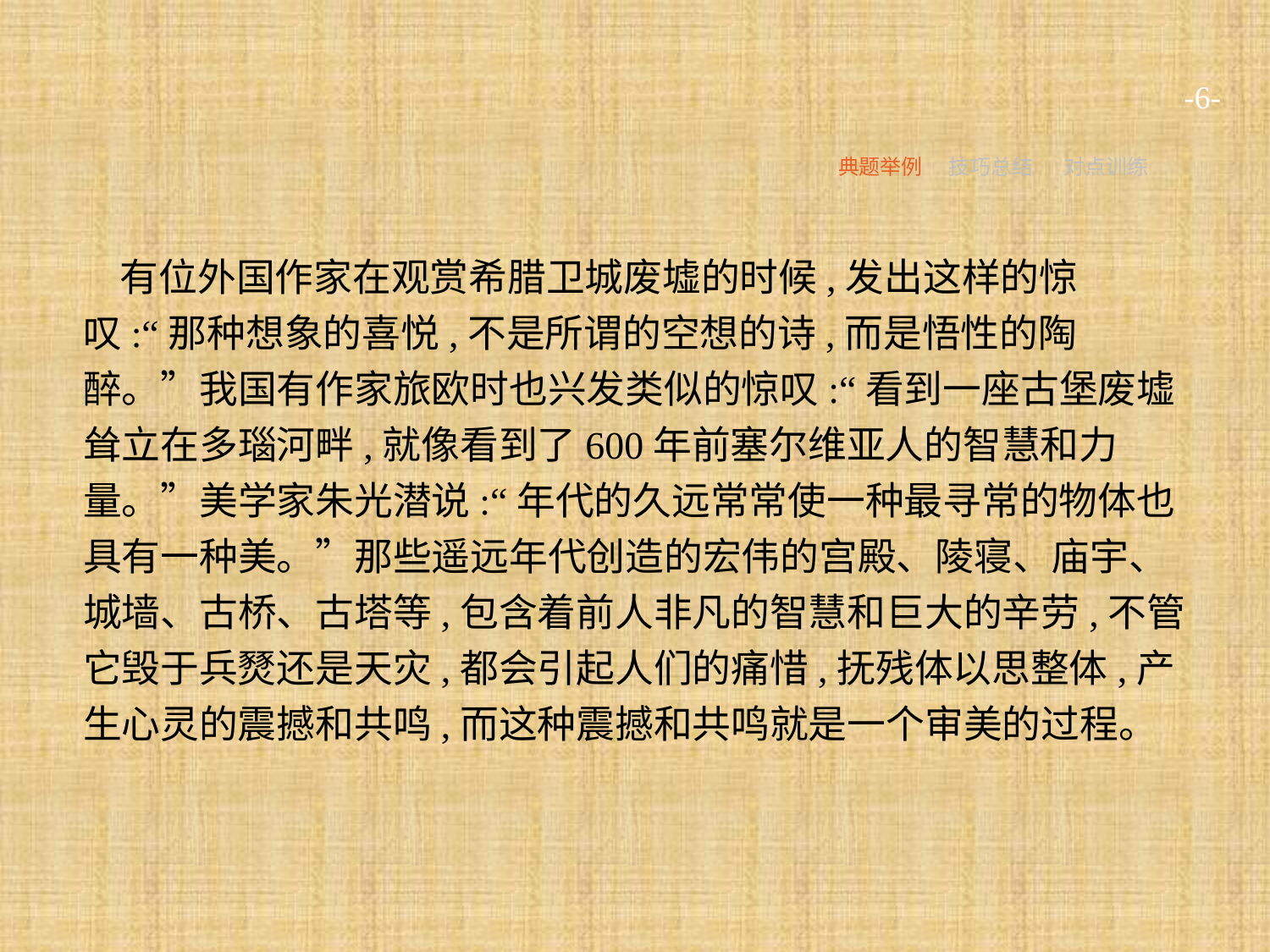

-6-
典题举例
技巧总结
对点训练
有位外国作家在观赏希腊卫城废墟的时候,发出这样的惊叹:“那种想象的喜悦,不是所谓的空想的诗,而是悟性的陶醉。”我国有作家旅欧时也兴发类似的惊叹:“看到一座古堡废墟耸立在多瑙河畔,就像看到了600年前塞尔维亚人的智慧和力量。”美学家朱光潜说:“年代的久远常常使一种最寻常的物体也具有一种美。”那些遥远年代创造的宏伟的宫殿、陵寝、庙宇、城墙、古桥、古塔等,包含着前人非凡的智慧和巨大的辛劳,不管它毁于兵燹还是天灾,都会引起人们的痛惜,抚残体以思整体,产生心灵的震撼和共鸣,而这种震撼和共鸣就是一个审美的过程。